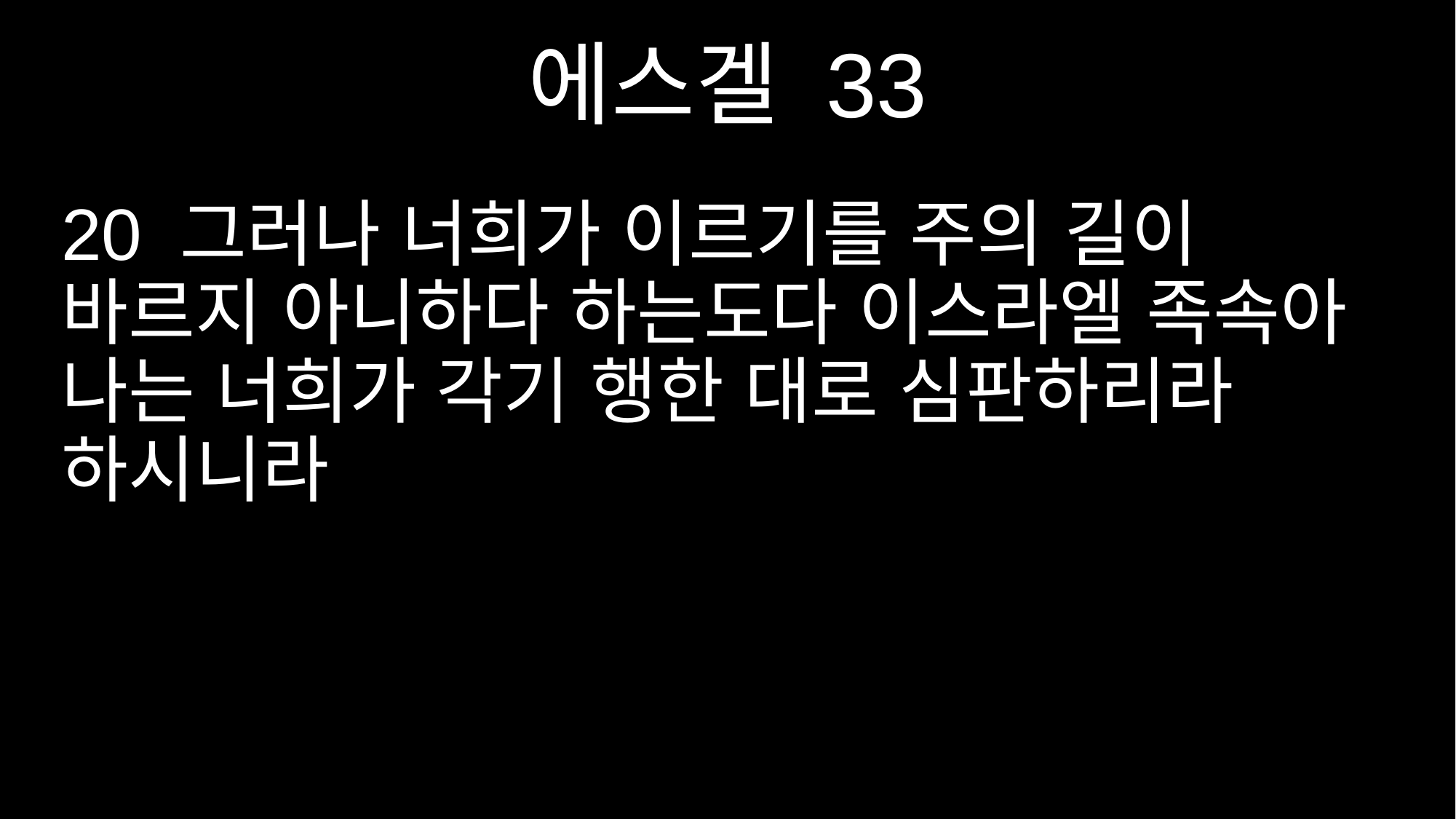

에스겔 33
20 그러나 너희가 이르기를 주의 길이 바르지 아니하다 하는도다 이스라엘 족속아 나는 너희가 각기 행한 대로 심판하리라 하시니라